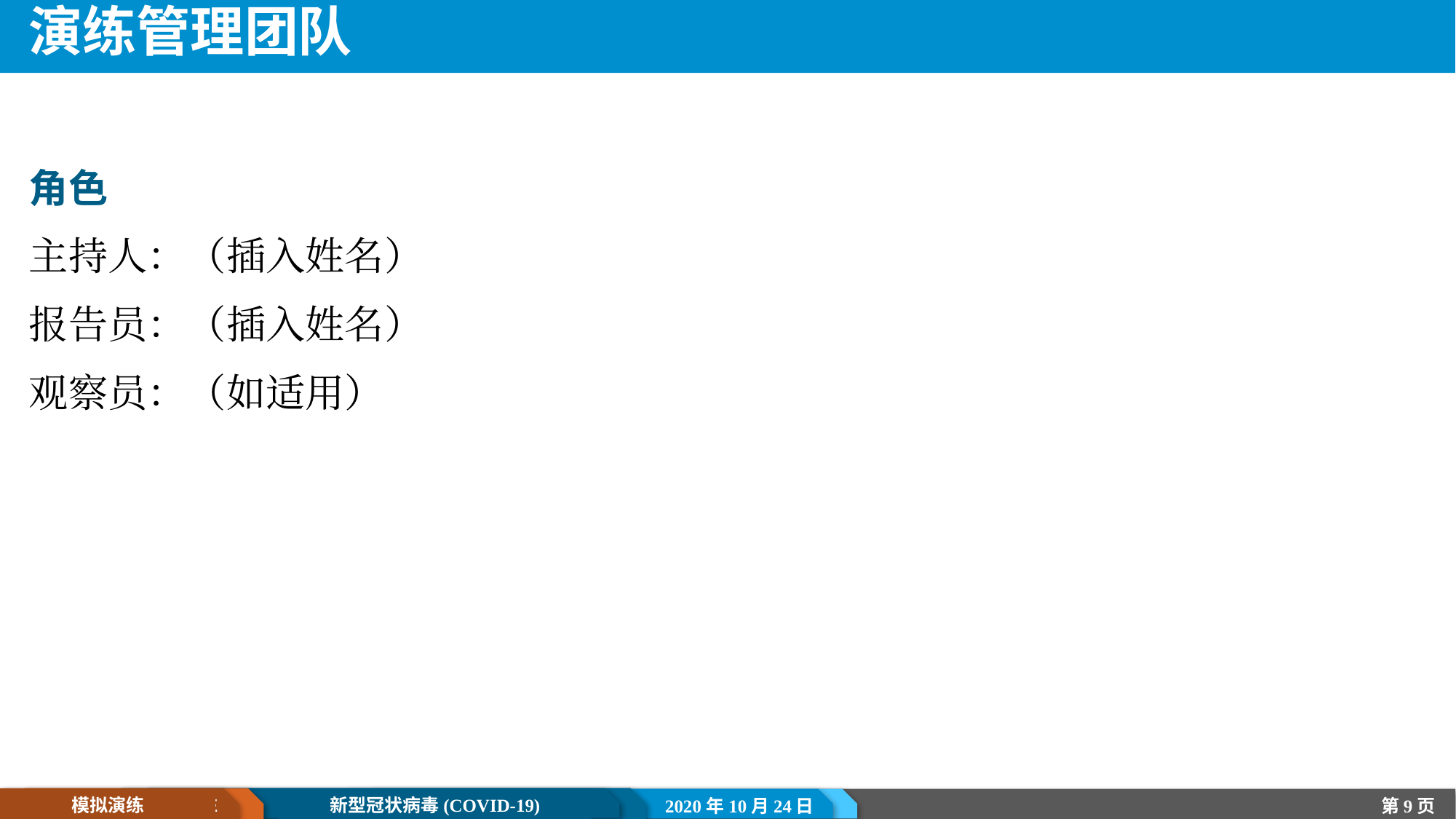

# 演练管理团队

角色
主持人：（插入姓名）
报告员：（插入姓名）
观察员：（如适用）

2020年10月24日
新型冠状病毒(COVID-19)
模拟演练
第9页